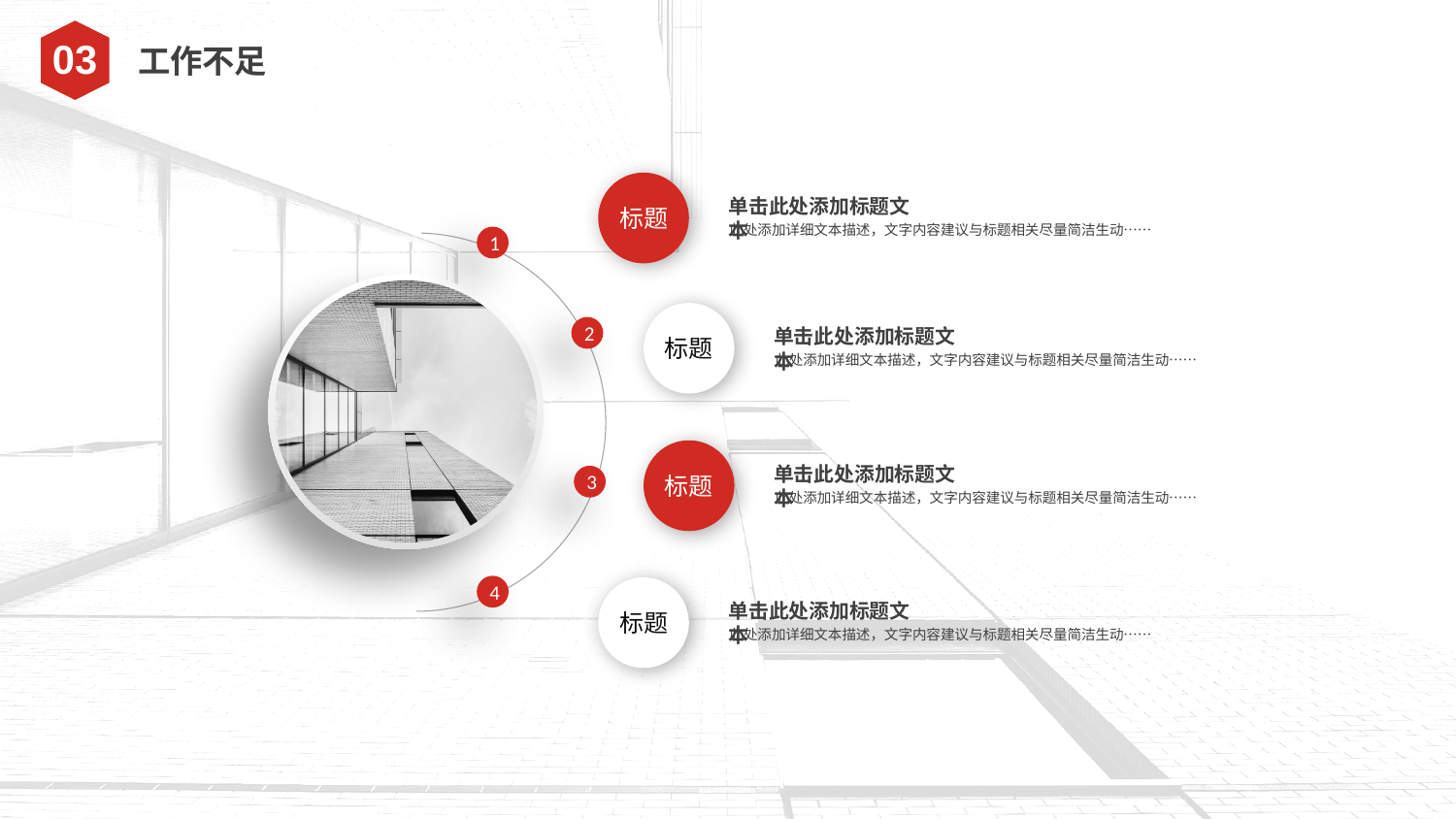

03

工作不足
标题
单击此处添加标题文本
此处添加详细文本描述，文字内容建议与标题相关尽量简洁生动……
1

标题
2
单击此处添加标题文本
此处添加详细文本描述，文字内容建议与标题相关尽量简洁生动……
标题
单击此处添加标题文本
3
此处添加详细文本描述，文字内容建议与标题相关尽量简洁生动……
4
标题
单击此处添加标题文本
此处添加详细文本描述，文字内容建议与标题相关尽量简洁生动……